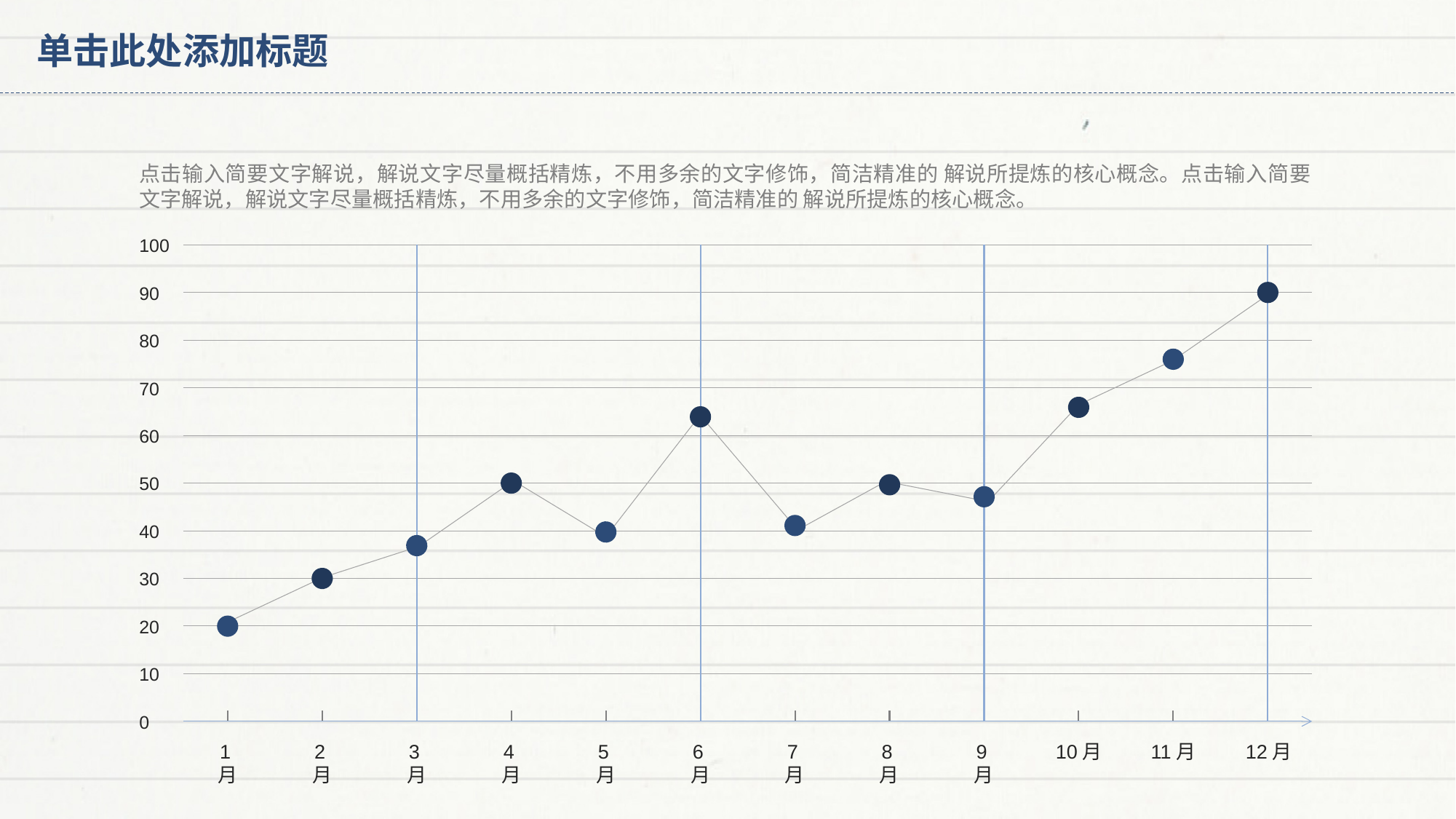

# 单击此处添加标题
点击输入简要文字解说，解说文字尽量概括精炼，不用多余的文字修饰，简洁精准的 解说所提炼的核心概念。点击输入简要文字解说，解说文字尽量概括精炼，不用多余的文字修饰，简洁精准的 解说所提炼的核心概念。
100

90
80

70

60

50

40

30
20

10
0
1月
2月
3月
4月
5月
6月
7月
8月
9月
10月
11月
12月